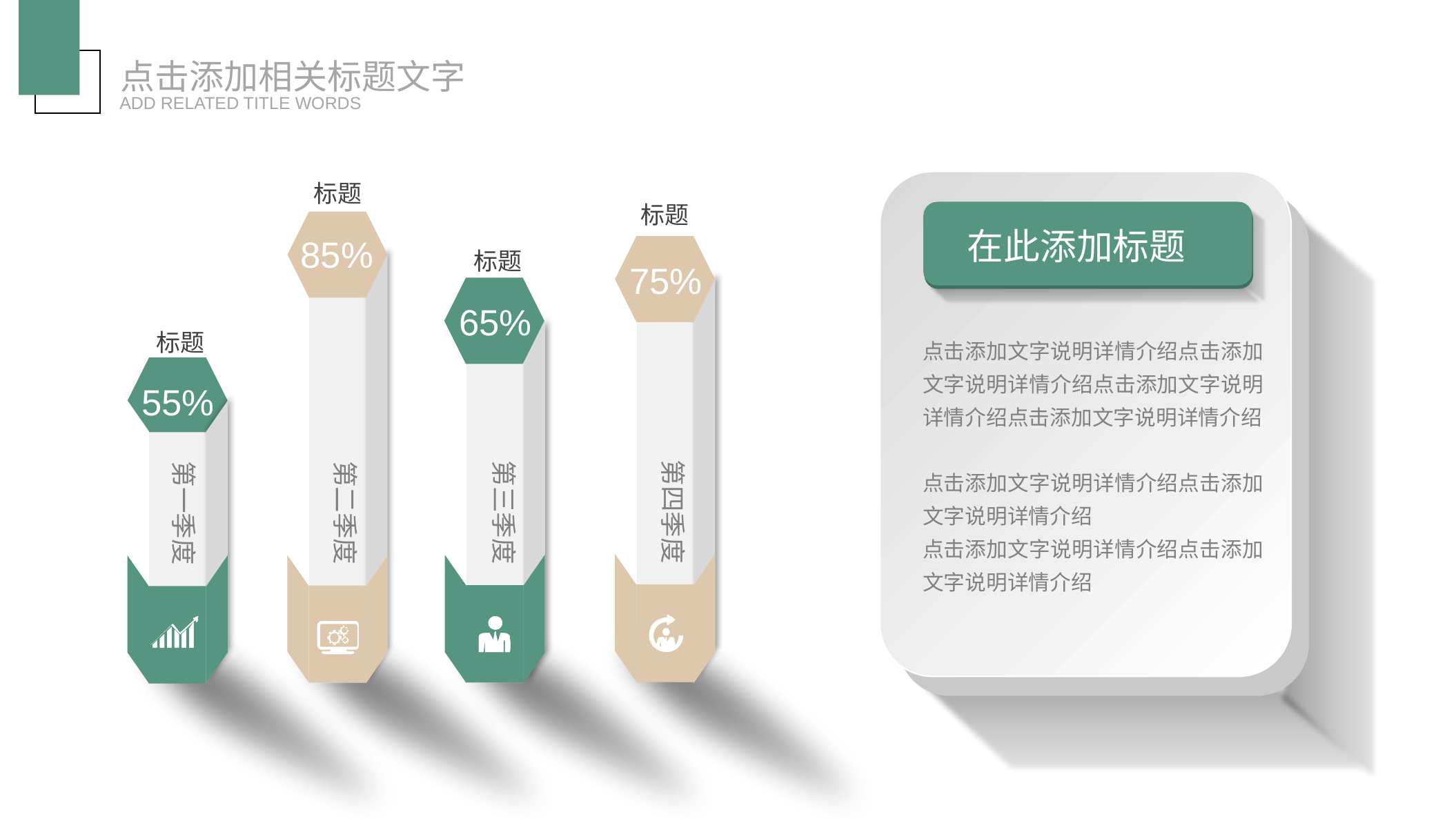

点击添加相关标题文字
ADD RELATED TITLE WORDS

标题
标题

在此添加标题

85%

75%

标题

65%

标题
点击添加文字说明详情介绍点击添加文字说明详情介绍点击添加文字说明详情介绍点击添加文字说明详情介绍

点击添加文字说明详情介绍点击添加文字说明详情介绍
点击添加文字说明详情介绍点击添加文字说明详情介绍

55%

第四季度
第三季度
第二季度
第一季度